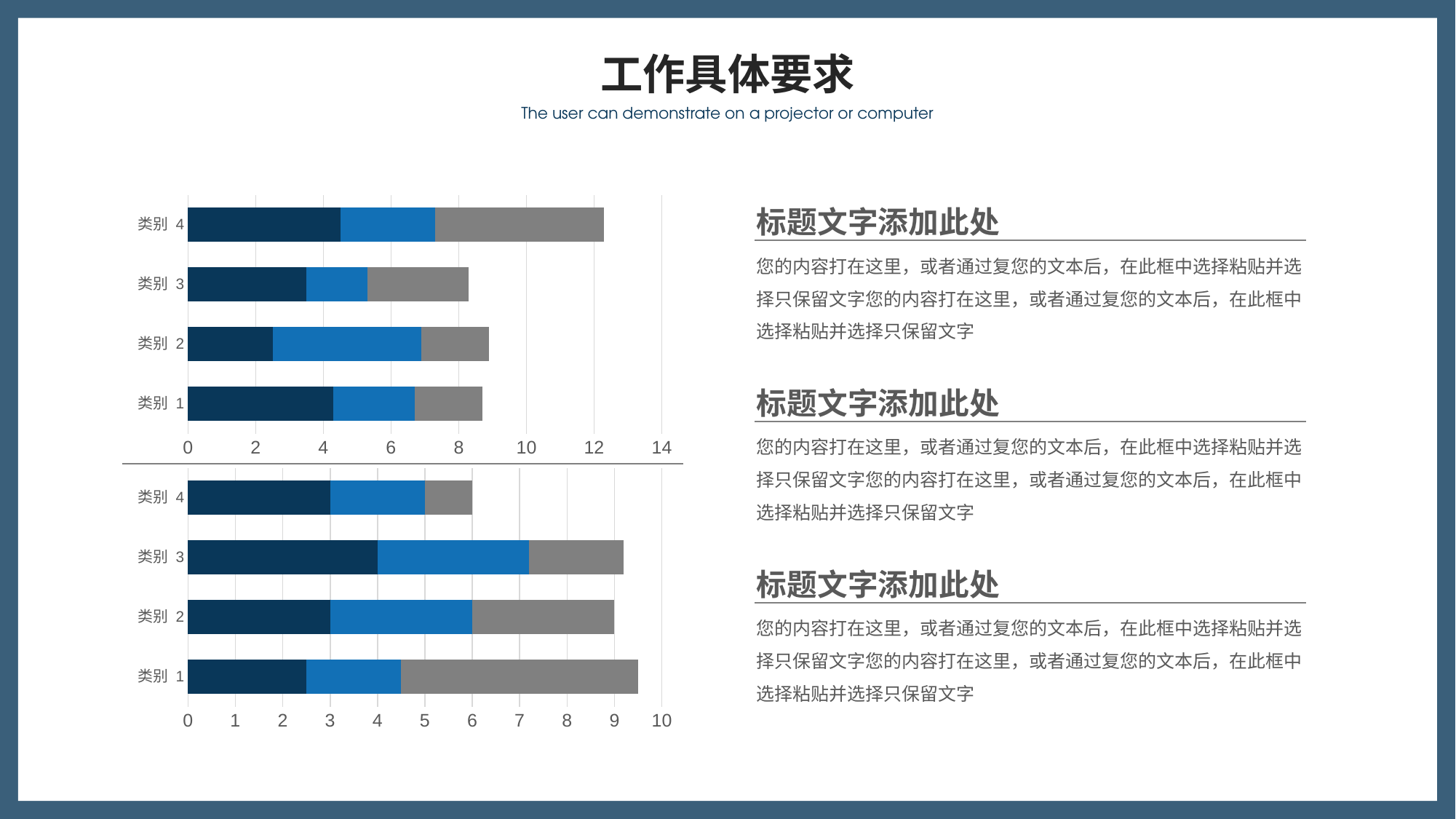

工作具体要求
The user can demonstrate on a projector or computer
标题文字添加此处
您的内容打在这里，或者通过复您的文本后，在此框中选择粘贴并选择只保留文字您的内容打在这里，或者通过复您的文本后，在此框中选择粘贴并选择只保留文字

### Chart

| Category | 系列 1 | 系列 2 | 系列 3 |
|---|---|---|---|
| 类别 1 | 4.3 | 2.4 | 2.0 |
| 类别 2 | 2.5 | 4.4 | 2.0 |
| 类别 3 | 3.5 | 1.8 | 3.0 |
| 类别 4 | 4.5 | 2.8 | 5.0 |
标题文字添加此处
您的内容打在这里，或者通过复您的文本后，在此框中选择粘贴并选择只保留文字您的内容打在这里，或者通过复您的文本后，在此框中选择粘贴并选择只保留文字

### Chart

| Category | 系列 1 | 系列 2 | 系列 3 |
|---|---|---|---|
| 类别 1 | 2.5 | 2.0 | 5.0 |
| 类别 2 | 3.0 | 3.0 | 3.0 |
| 类别 3 | 4.0 | 3.2 | 2.0 |
| 类别 4 | 3.0 | 2.0 | 1.0 |
标题文字添加此处
您的内容打在这里，或者通过复您的文本后，在此框中选择粘贴并选择只保留文字您的内容打在这里，或者通过复您的文本后，在此框中选择粘贴并选择只保留文字